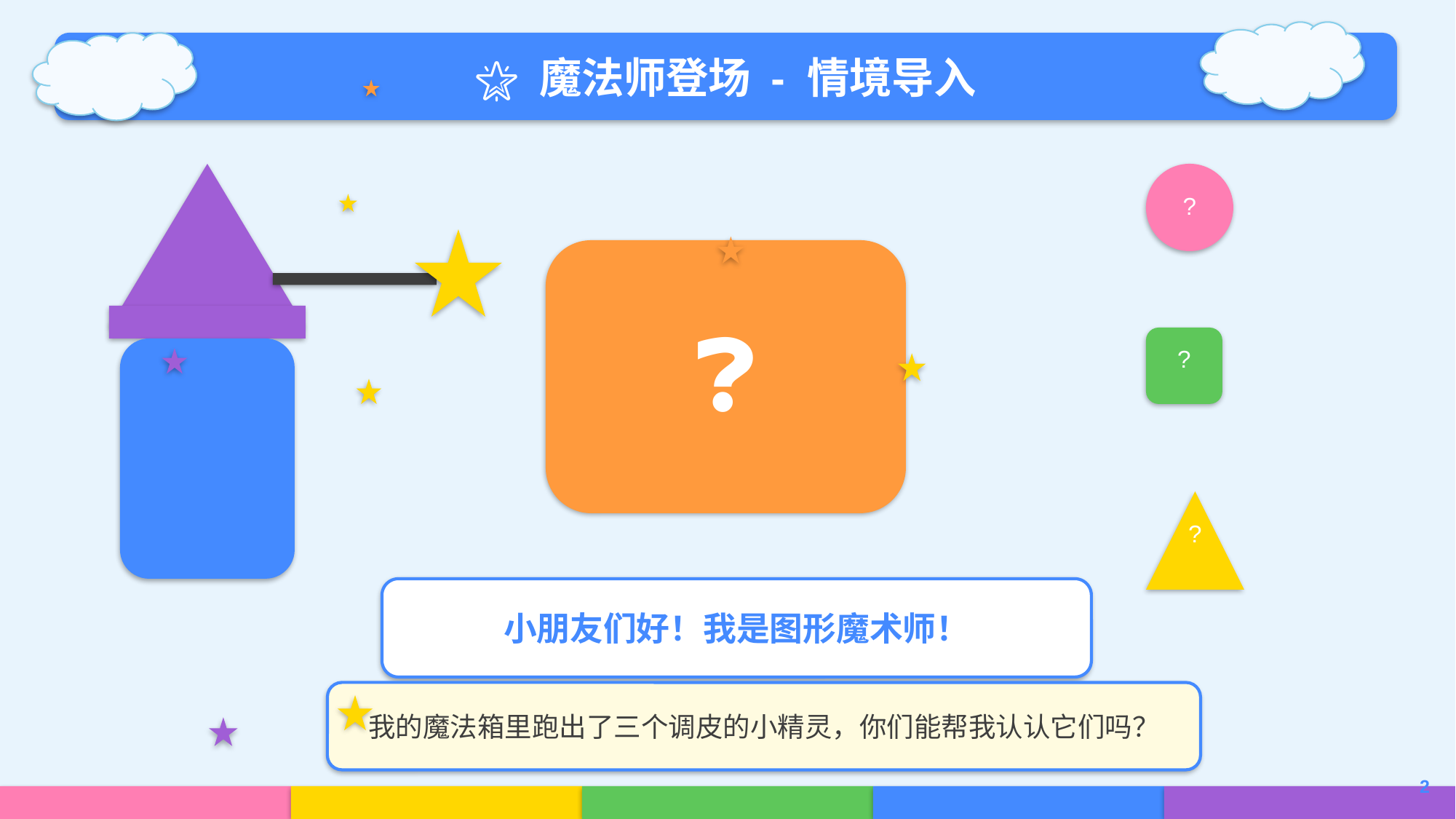

🌟 魔法师登场 - 情境导入

?

❓

?

?
小朋友们好！我是图形魔术师！
我的魔法箱里跑出了三个调皮的小精灵，你们能帮我认认它们吗？

2